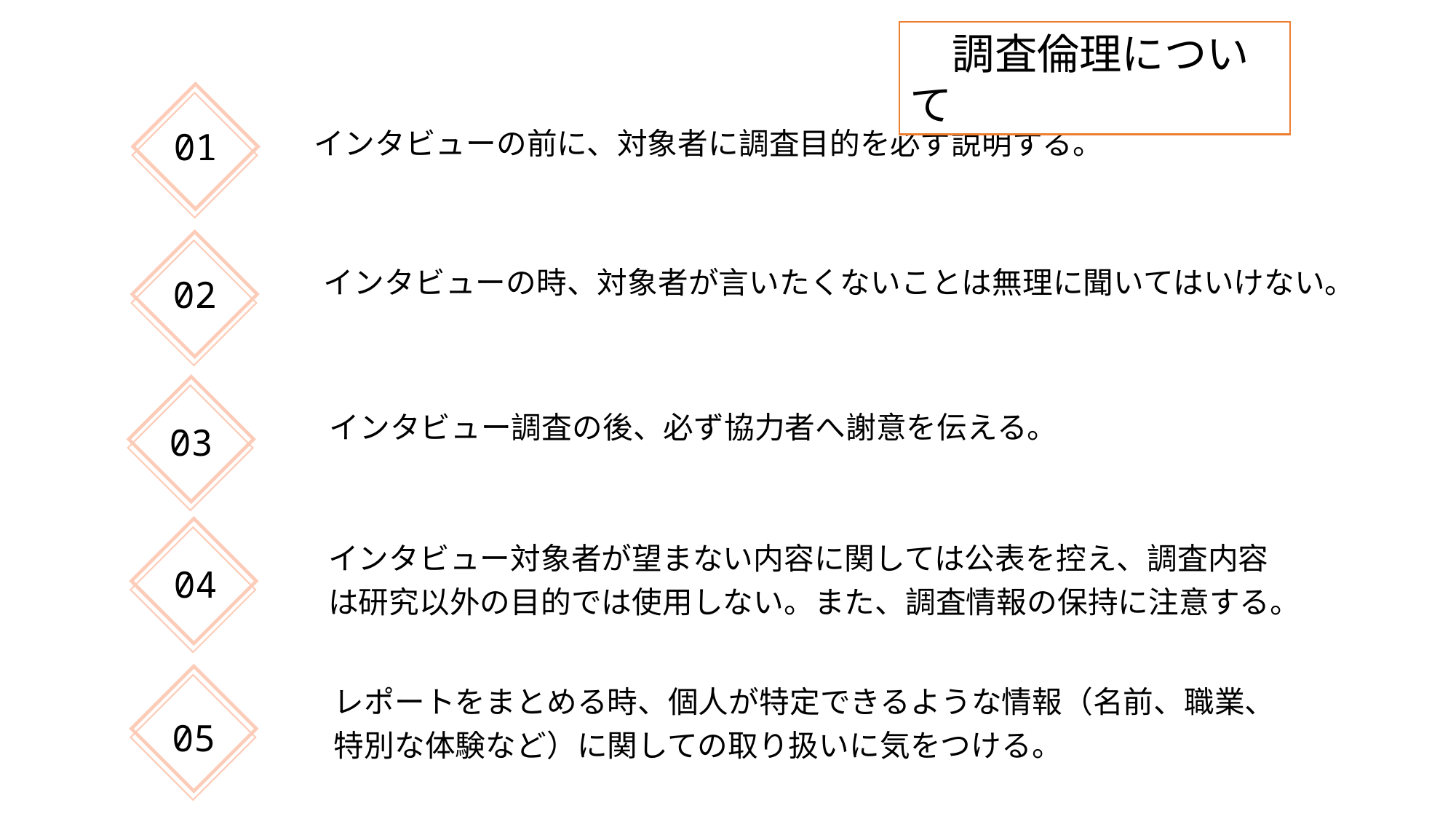

調査倫理について

インタビューの前に、対象者に調査目的を必ず説明する。
01

インタビューの時、対象者が言いたくないことは無理に聞いてはいけない。
02

インタビュー調査の後、必ず協力者へ謝意を伝える。
03

インタビュー対象者が望まない内容に関しては公表を控え、調査内容は研究以外の目的では使用しない。また、調査情報の保持に注意する。
04

レポートをまとめる時、個人が特定できるような情報（名前、職業、特別な体験など）に関しての取り扱いに気をつける。
05